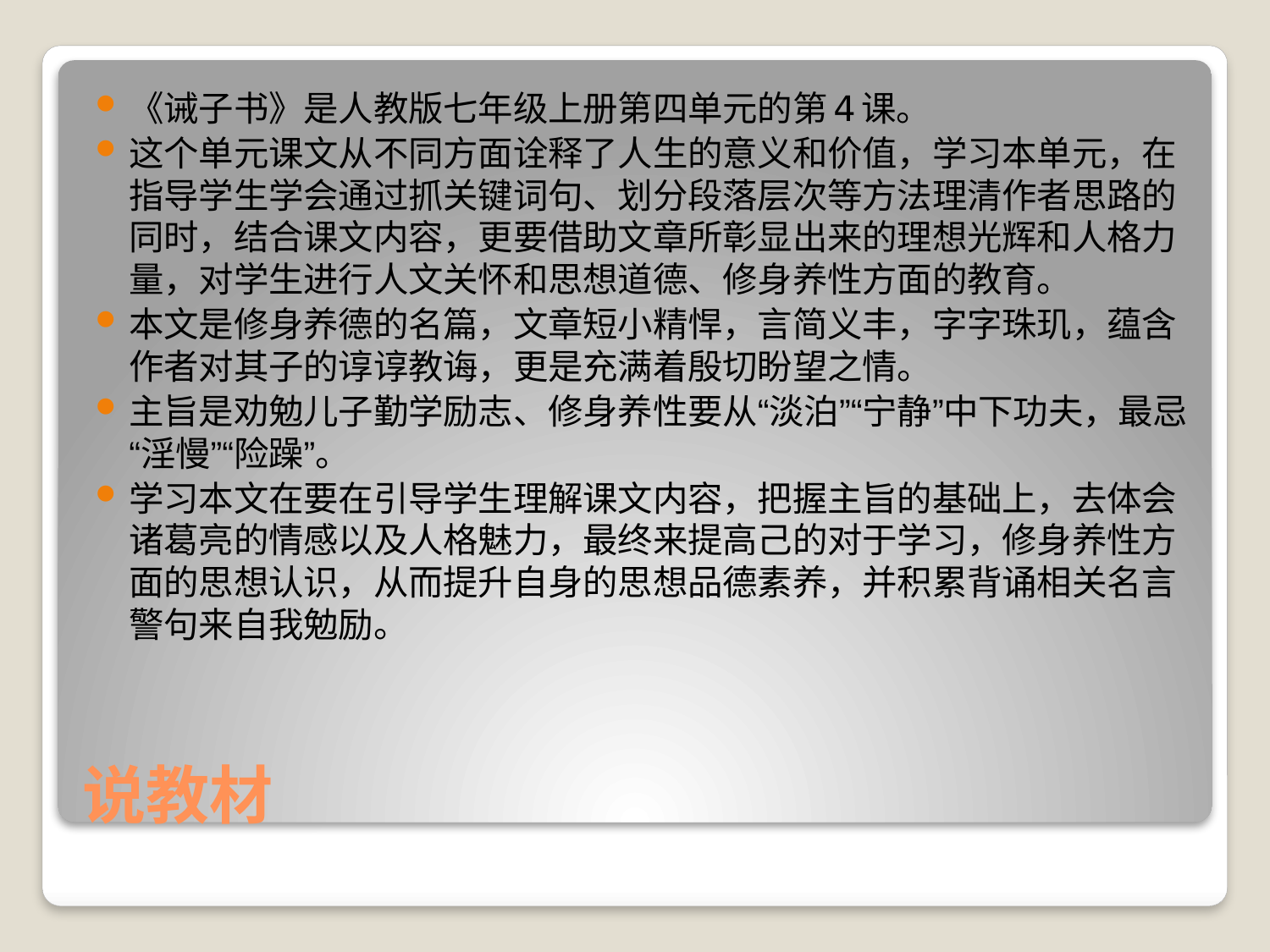

《诫子书》是人教版七年级上册第四单元的第4课。
这个单元课文从不同方面诠释了人生的意义和价值，学习本单元，在指导学生学会通过抓关键词句、划分段落层次等方法理清作者思路的同时，结合课文内容，更要借助文章所彰显出来的理想光辉和人格力量，对学生进行人文关怀和思想道德、修身养性方面的教育。
本文是修身养德的名篇，文章短小精悍，言简义丰，字字珠玑，蕴含作者对其子的谆谆教诲，更是充满着殷切盼望之情。
主旨是劝勉儿子勤学励志、修身养性要从“淡泊”“宁静”中下功夫，最忌“淫慢”“险躁”。
学习本文在要在引导学生理解课文内容，把握主旨的基础上，去体会诸葛亮的情感以及人格魅力，最终来提高己的对于学习，修身养性方面的思想认识，从而提升自身的思想品德素养，并积累背诵相关名言警句来自我勉励。
# 说教材